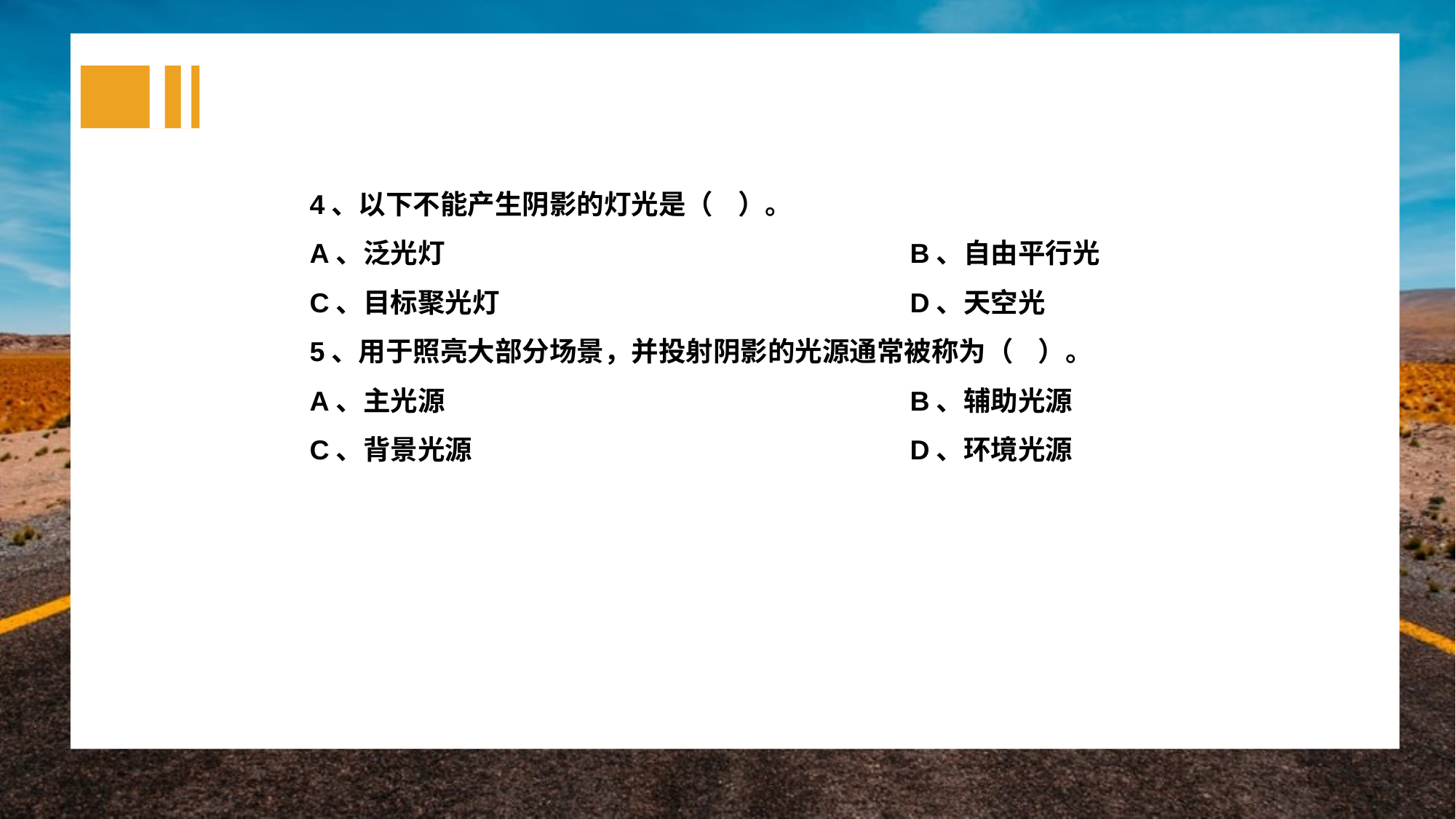

4、以下不能产生阴影的灯光是（    ）。
A、泛光灯					B、自由平行光
C、目标聚光灯				D、天空光
5、用于照亮大部分场景，并投射阴影的光源通常被称为（    ）。
A、主光源					B、辅助光源
C、背景光源					D、环境光源